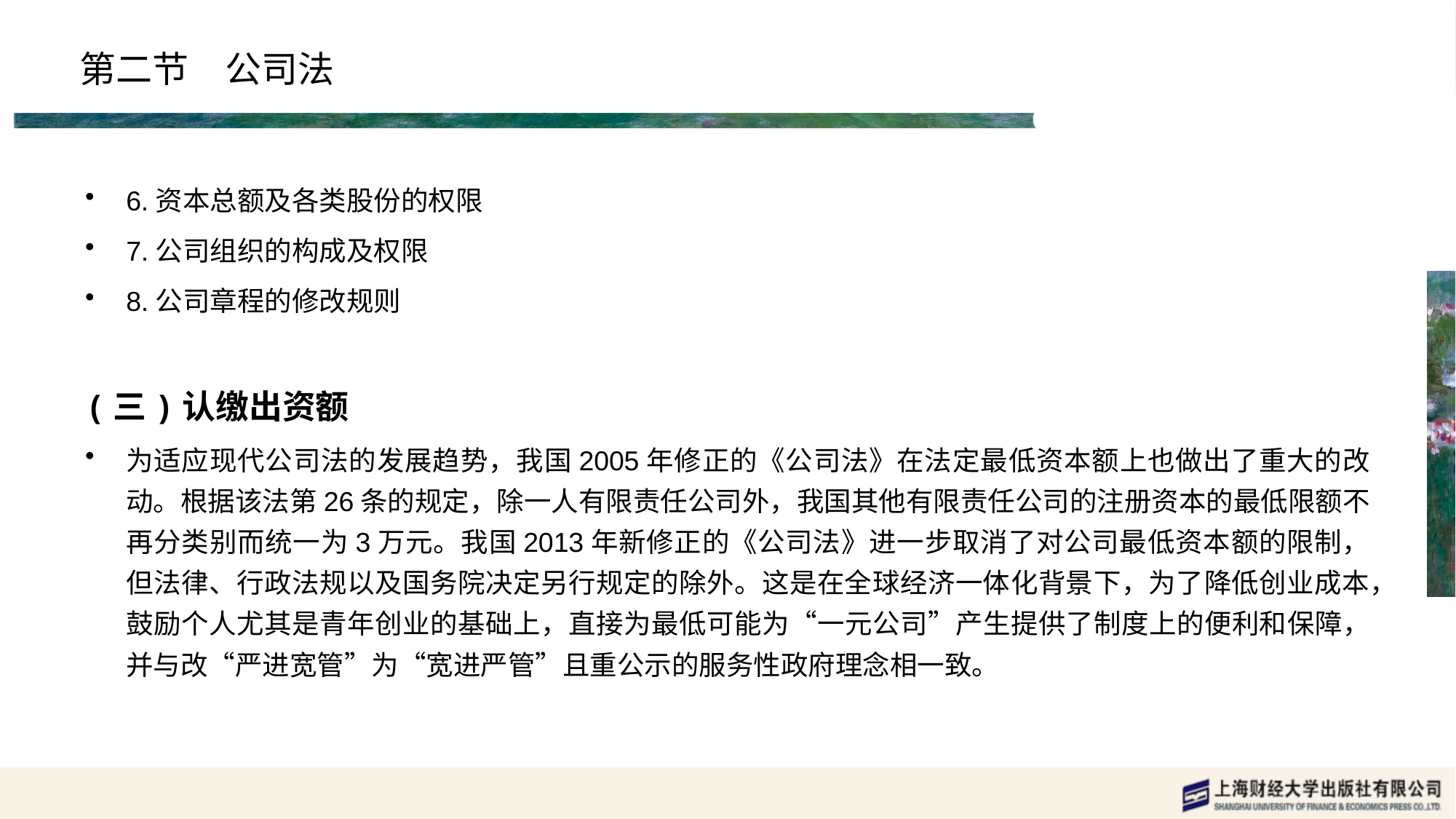

# 第二节　公司法
6.资本总额及各类股份的权限
7.公司组织的构成及权限
8.公司章程的修改规则

(三)认缴出资额
为适应现代公司法的发展趋势，我国2005年修正的《公司法》在法定最低资本额上也做出了重大的改动。根据该法第26条的规定，除一人有限责任公司外，我国其他有限责任公司的注册资本的最低限额不再分类别而统一为3万元。我国2013年新修正的《公司法》进一步取消了对公司最低资本额的限制，但法律、行政法规以及国务院决定另行规定的除外。这是在全球经济一体化背景下，为了降低创业成本，鼓励个人尤其是青年创业的基础上，直接为最低可能为“一元公司”产生提供了制度上的便利和保障，并与改“严进宽管”为“宽进严管”且重公示的服务性政府理念相一致。